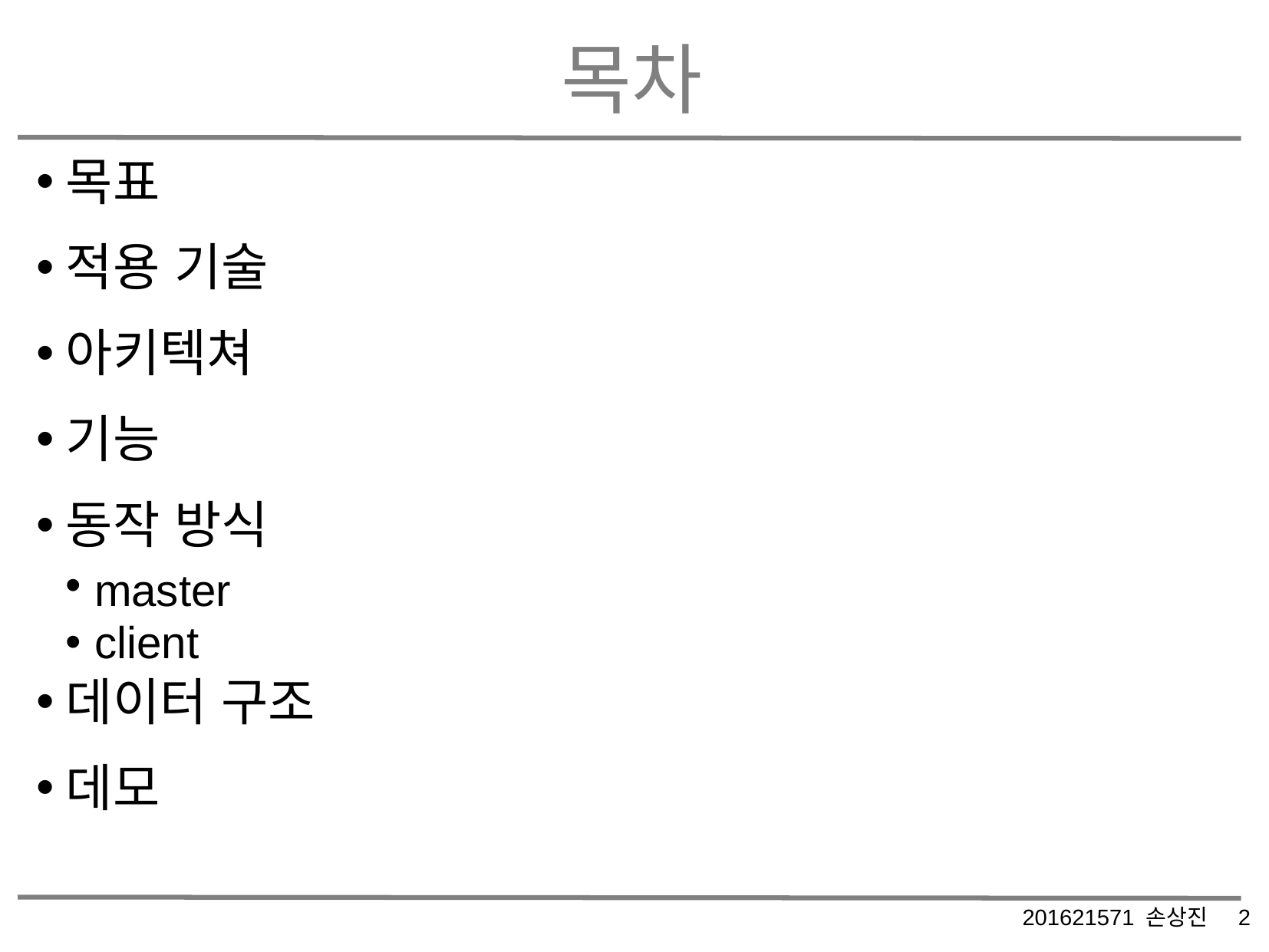

# 목차
목표
적용 기술
아키텍쳐
기능
동작 방식
master
client
데이터 구조
데모